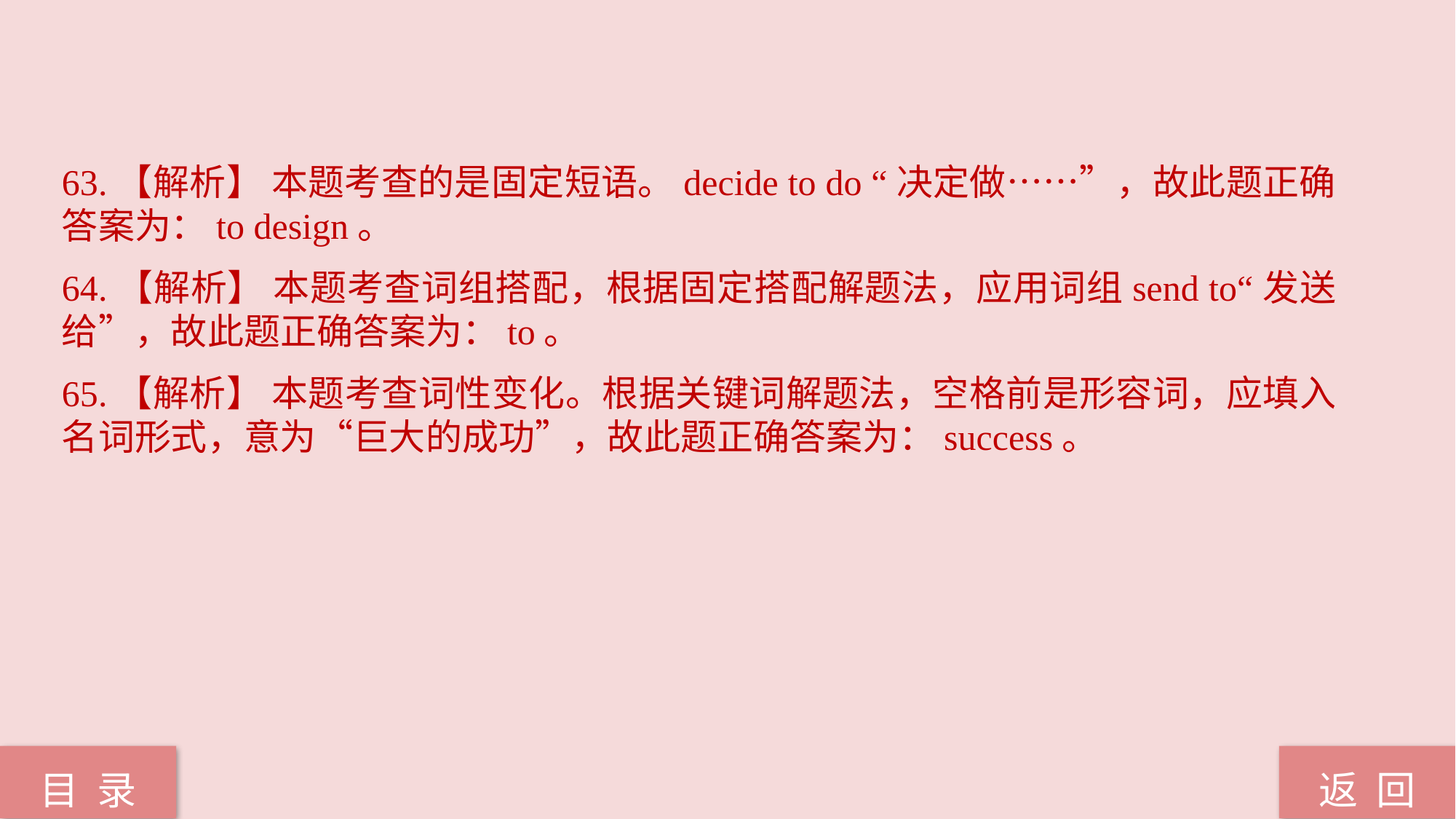

63.【解析】 本题考查的是固定短语。decide to do “决定做……”，故此题正确答案为：to design。
64.【解析】 本题考查词组搭配，根据固定搭配解题法，应用词组send to“发送给”，故此题正确答案为：to。
65.【解析】 本题考查词性变化。根据关键词解题法，空格前是形容词，应填入名词形式，意为“巨大的成功”，故此题正确答案为：success。
返  回